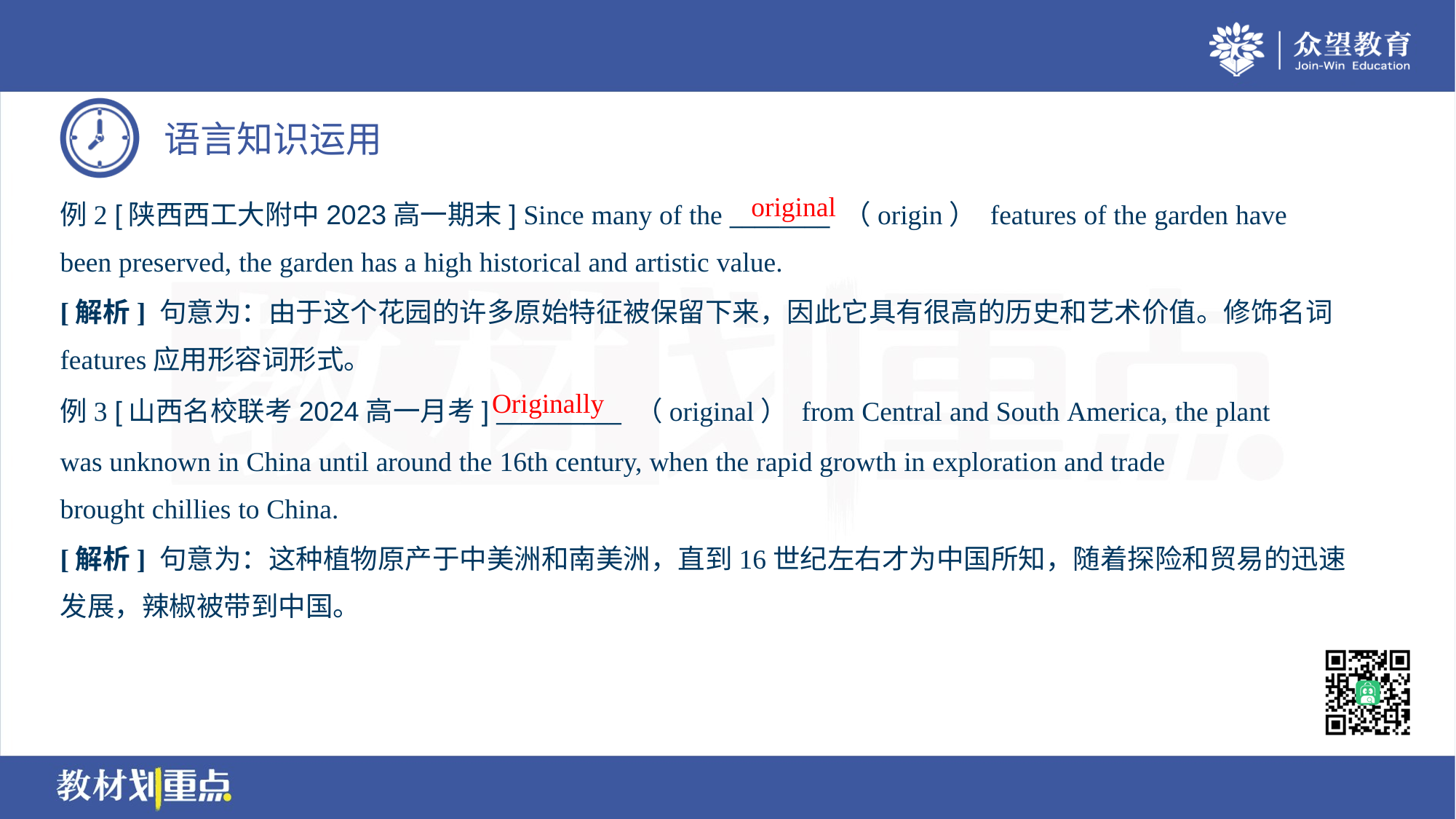

original
例2 [陕西西工大附中2023高一期末] Since many of the ________ （origin） features of the garden have
been preserved, the garden has a high historical and artistic value.
[解析] 句意为：由于这个花园的许多原始特征被保留下来，因此它具有很高的历史和艺术价值。修饰名词
features应用形容词形式。
Originally
例3 [山西名校联考2024高一月考] __________ （original） from Central and South America, the plant
was unknown in China until around the 16th century, when the rapid growth in exploration and trade
brought chillies to China.
[解析] 句意为：这种植物原产于中美洲和南美洲，直到16世纪左右才为中国所知，随着探险和贸易的迅速
发展，辣椒被带到中国。